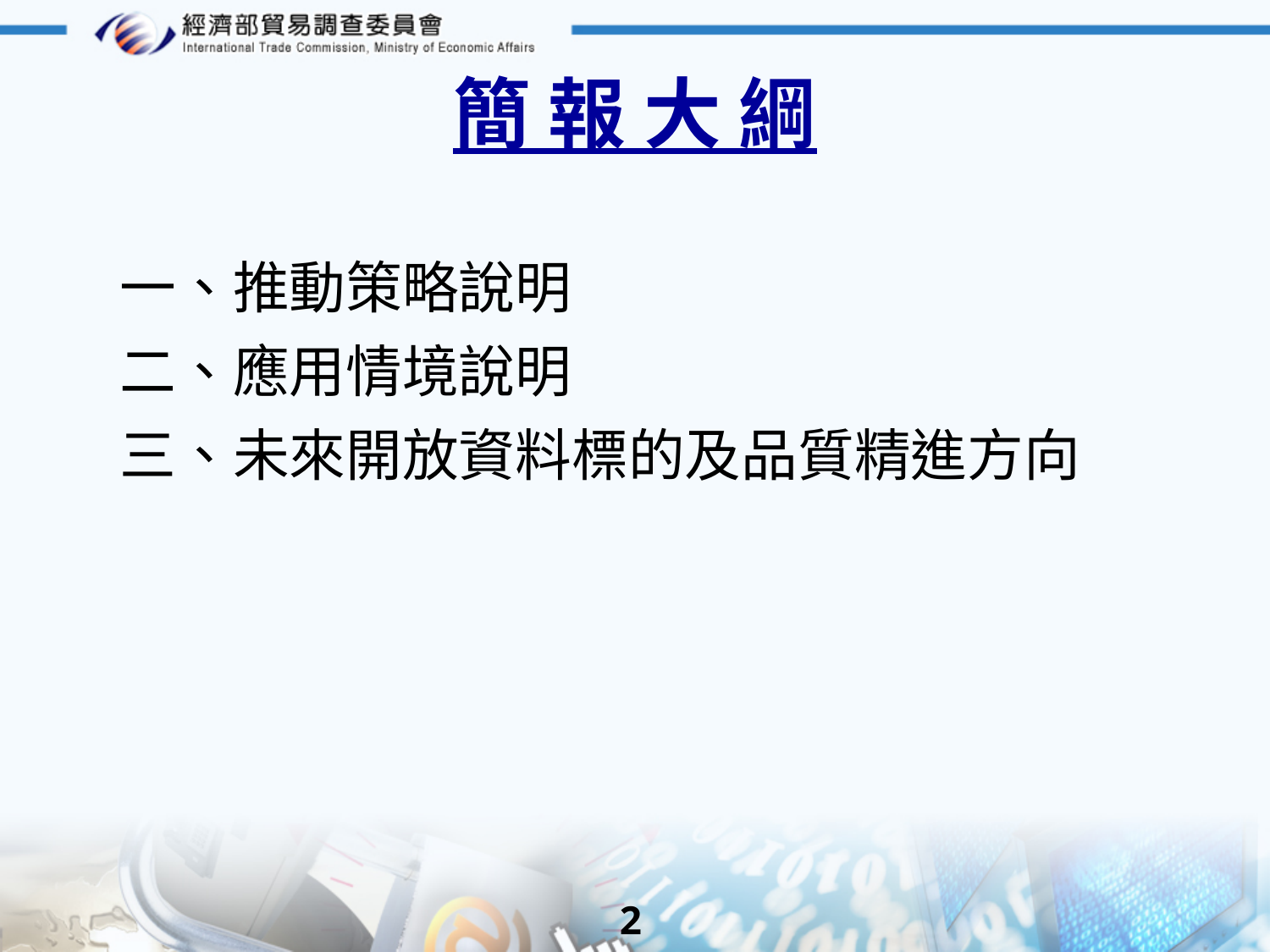

簡 報 大 綱
一、推動策略說明
二、應用情境說明
三、未來開放資料標的及品質精進方向
2